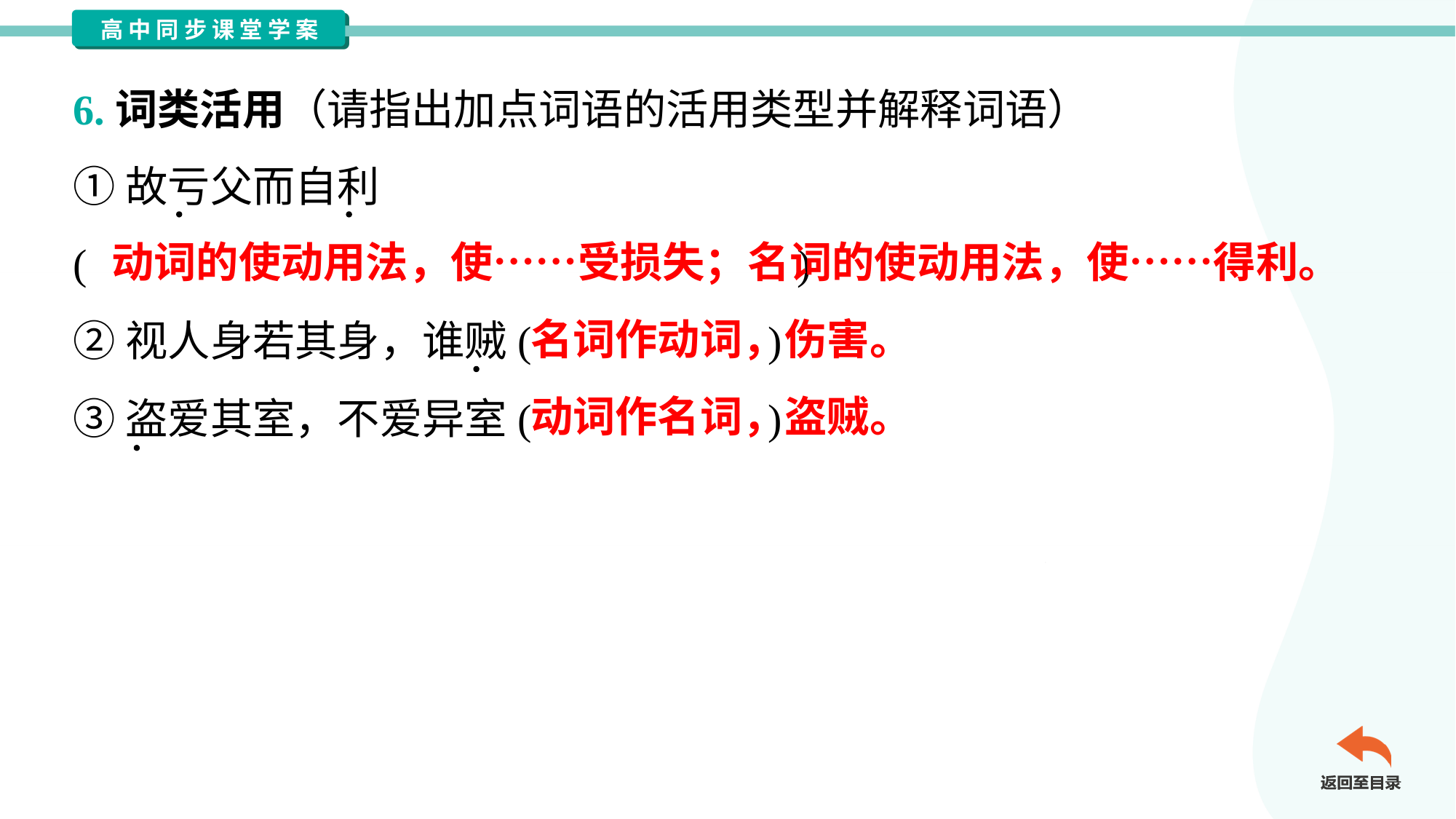

6.词类活用（请指出加点词语的活用类型并解释词语）
①故亏父而自利
(                                                            )
②视人身若其身，谁贼(                    )
③盗爱其室，不爱异室(                    )
动词的使动用法，使……受损失；名词的使动用法，使……得利。

名词作动词，伤害。
动词作名词，盗贼。